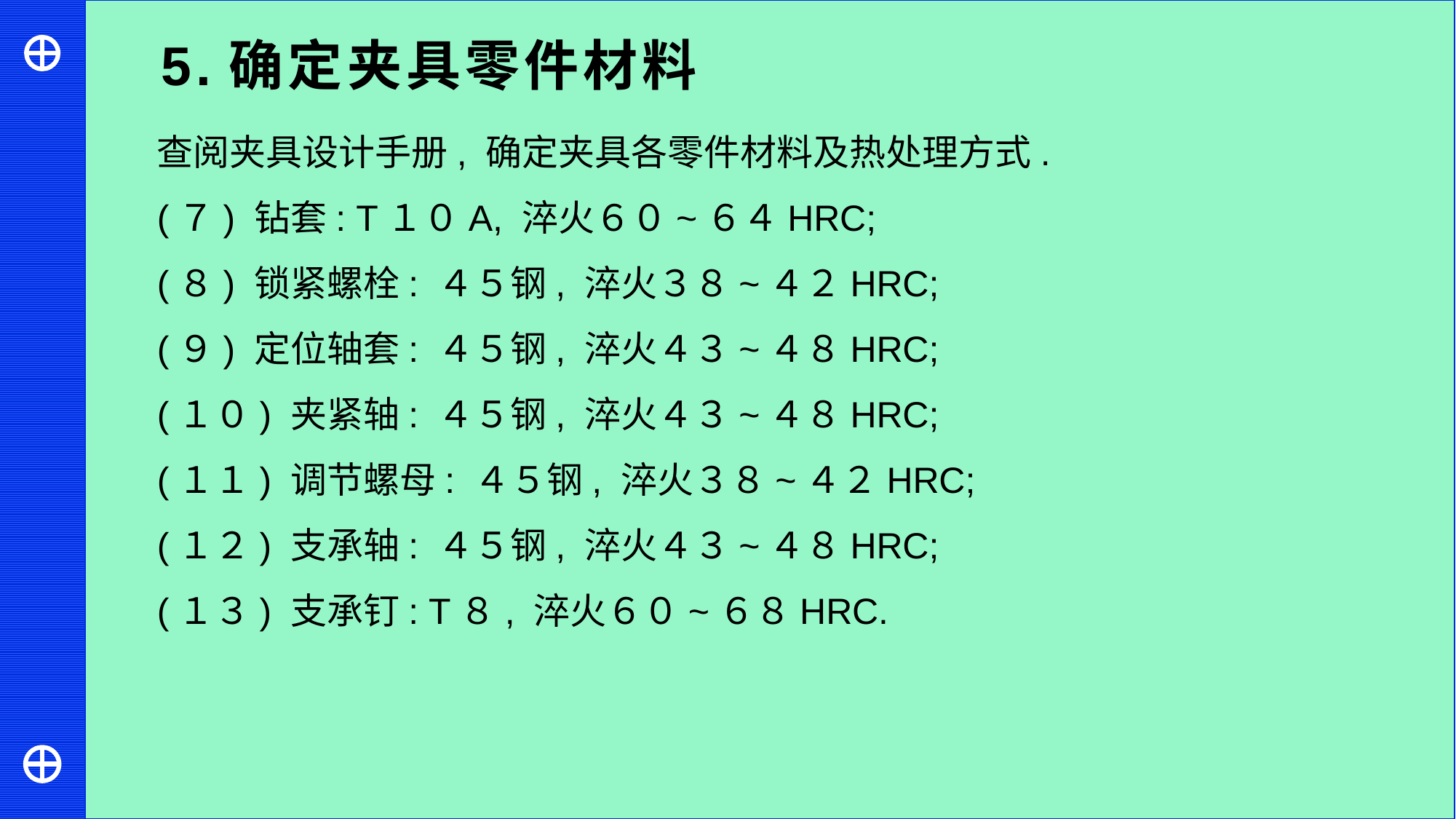

5.确定夹具零件材料
查阅夹具设计手册, 确定夹具各零件材料及热处理方式.
(７) 钻套: T１０A, 淬火６０~６４HRC;
(８) 锁紧螺栓: ４５钢, 淬火３８~４２HRC;
(９) 定位轴套: ４５钢, 淬火４３~４８HRC;
(１０) 夹紧轴: ４５钢, 淬火４３~４８HRC;
(１１) 调节螺母: ４５钢, 淬火３８~４２HRC;
(１２) 支承轴: ４５钢, 淬火４３~４８HRC;
(１３) 支承钉: T８, 淬火６０~６８HRC.